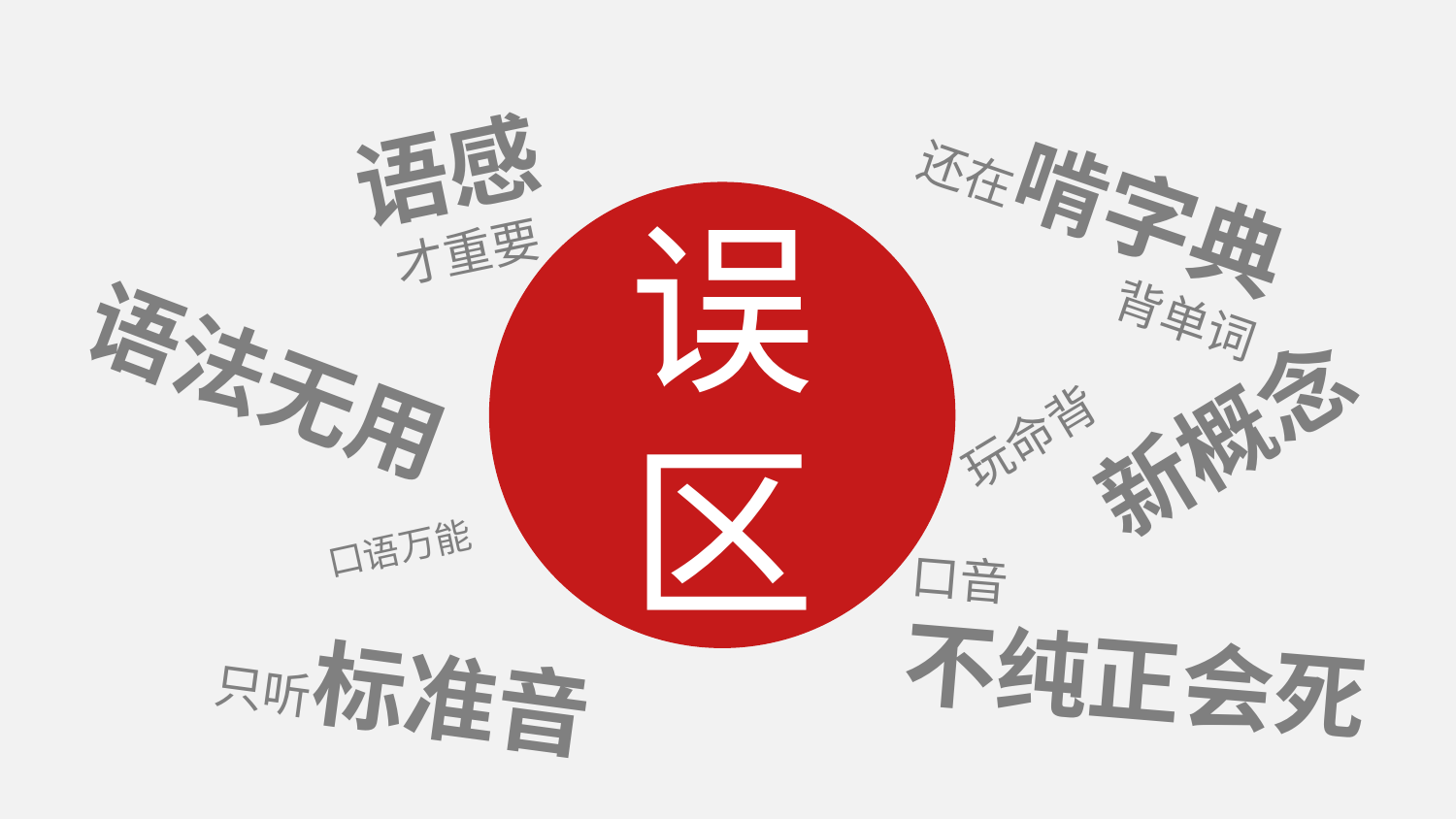

语感
 才重要
还在啃字典
背单词
误区
语法无用
玩命背
   新概念
口语万能
口音
不纯正会死
# 只听标准音